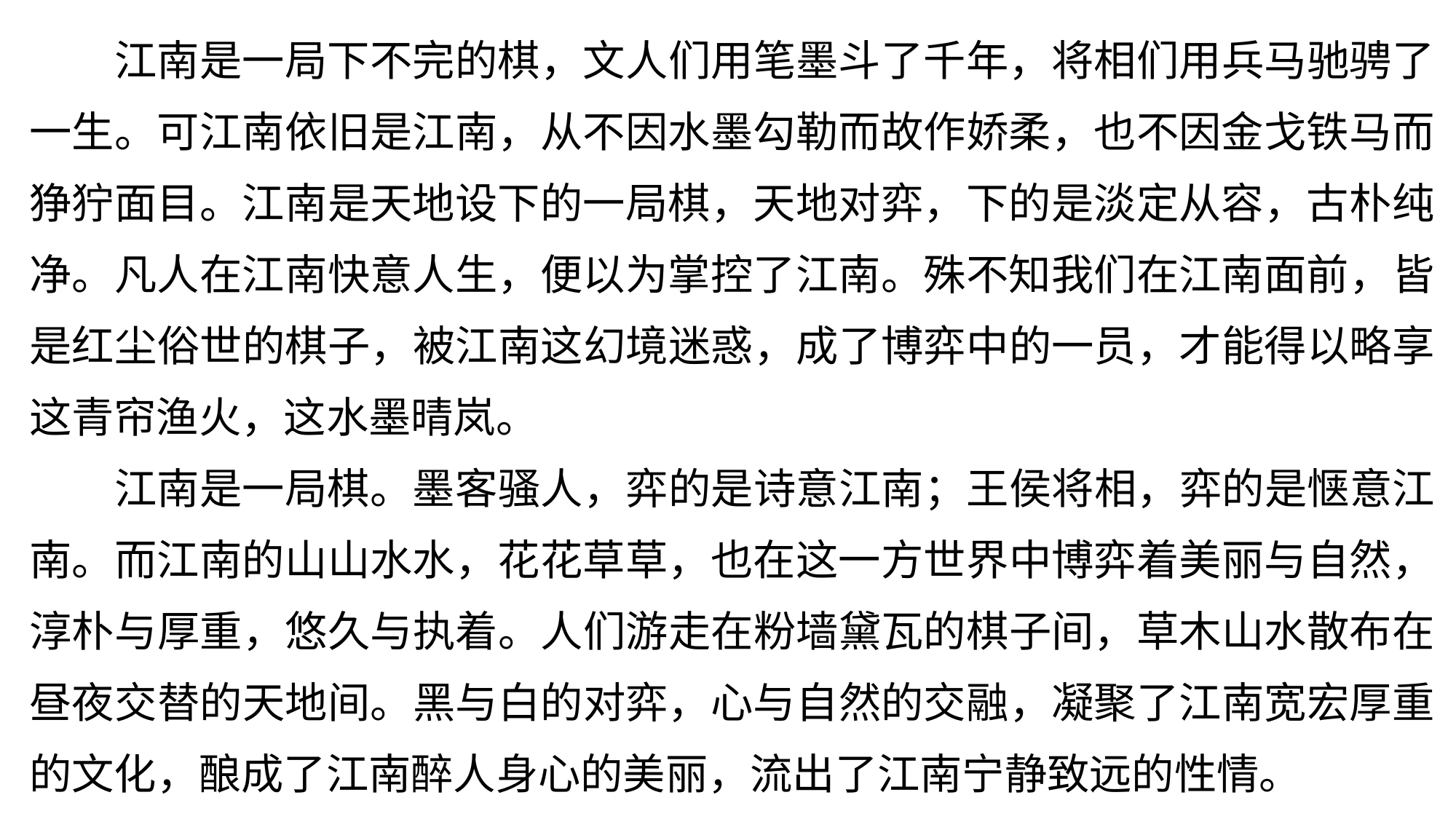

江南是一局下不完的棋，文人们用笔墨斗了千年，将相们用兵马驰骋了一生。可江南依旧是江南，从不因水墨勾勒而故作娇柔，也不因金戈铁马而狰狞面目。江南是天地设下的一局棋，天地对弈，下的是淡定从容，古朴纯净。凡人在江南快意人生，便以为掌控了江南。殊不知我们在江南面前，皆是红尘俗世的棋子，被江南这幻境迷惑，成了博弈中的一员，才能得以略享这青帘渔火，这水墨晴岚。
江南是一局棋。墨客骚人，弈的是诗意江南；王侯将相，弈的是惬意江南。而江南的山山水水，花花草草，也在这一方世界中博弈着美丽与自然，淳朴与厚重，悠久与执着。人们游走在粉墙黛瓦的棋子间，草木山水散布在昼夜交替的天地间。黑与白的对弈，心与自然的交融，凝聚了江南宽宏厚重的文化，酿成了江南醉人身心的美丽，流出了江南宁静致远的性情。